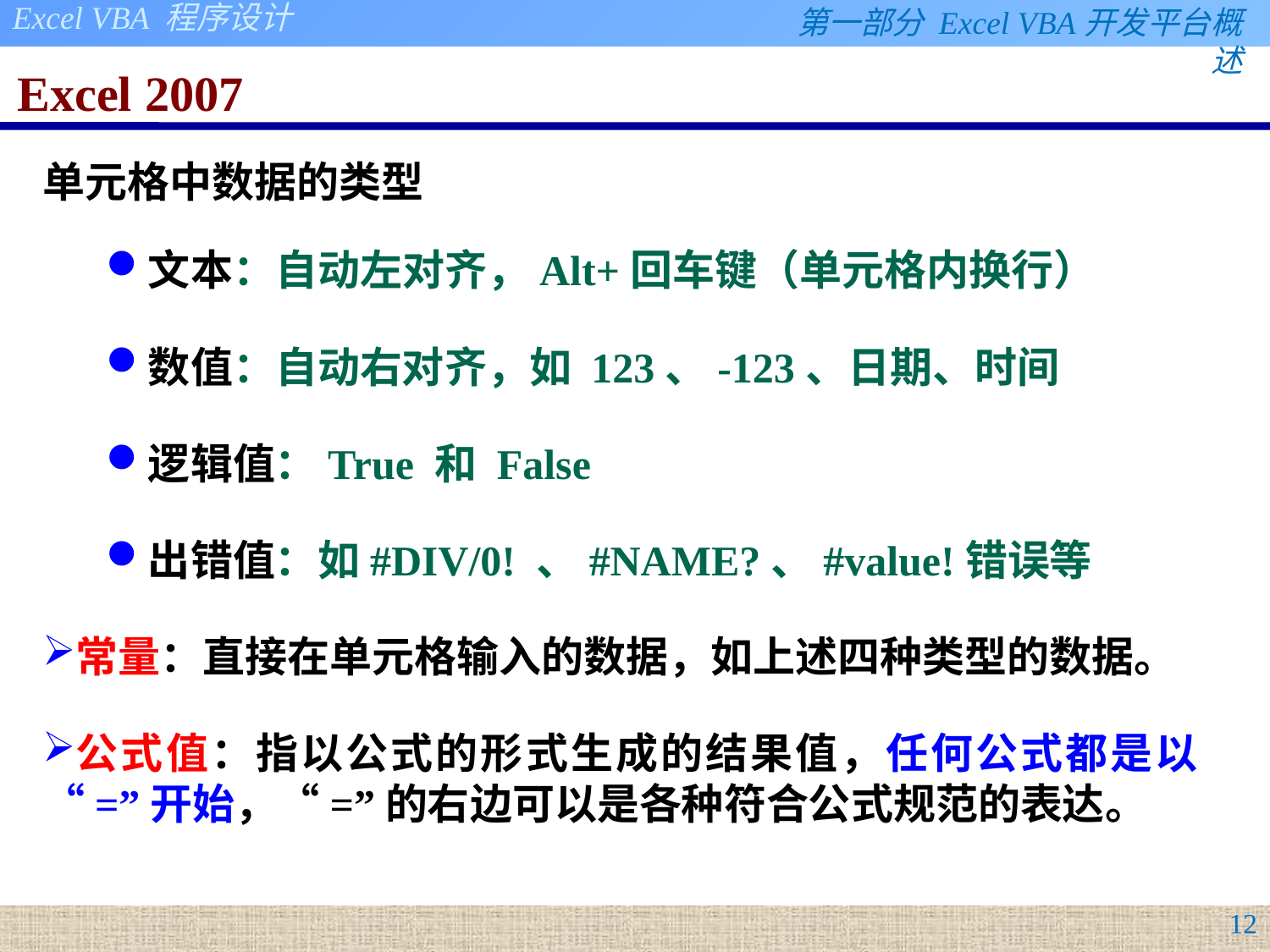

# Excel 2007
单元格中数据的类型
文本：自动左对齐，Alt+回车键（单元格内换行）
数值：自动右对齐，如 123、-123、日期、时间
逻辑值：True 和 False
出错值：如#DIV/0! 、#NAME?、#value!错误等
常量：直接在单元格输入的数据，如上述四种类型的数据。
公式值：指以公式的形式生成的结果值，任何公式都是以“=”开始，“=”的右边可以是各种符合公式规范的表达。